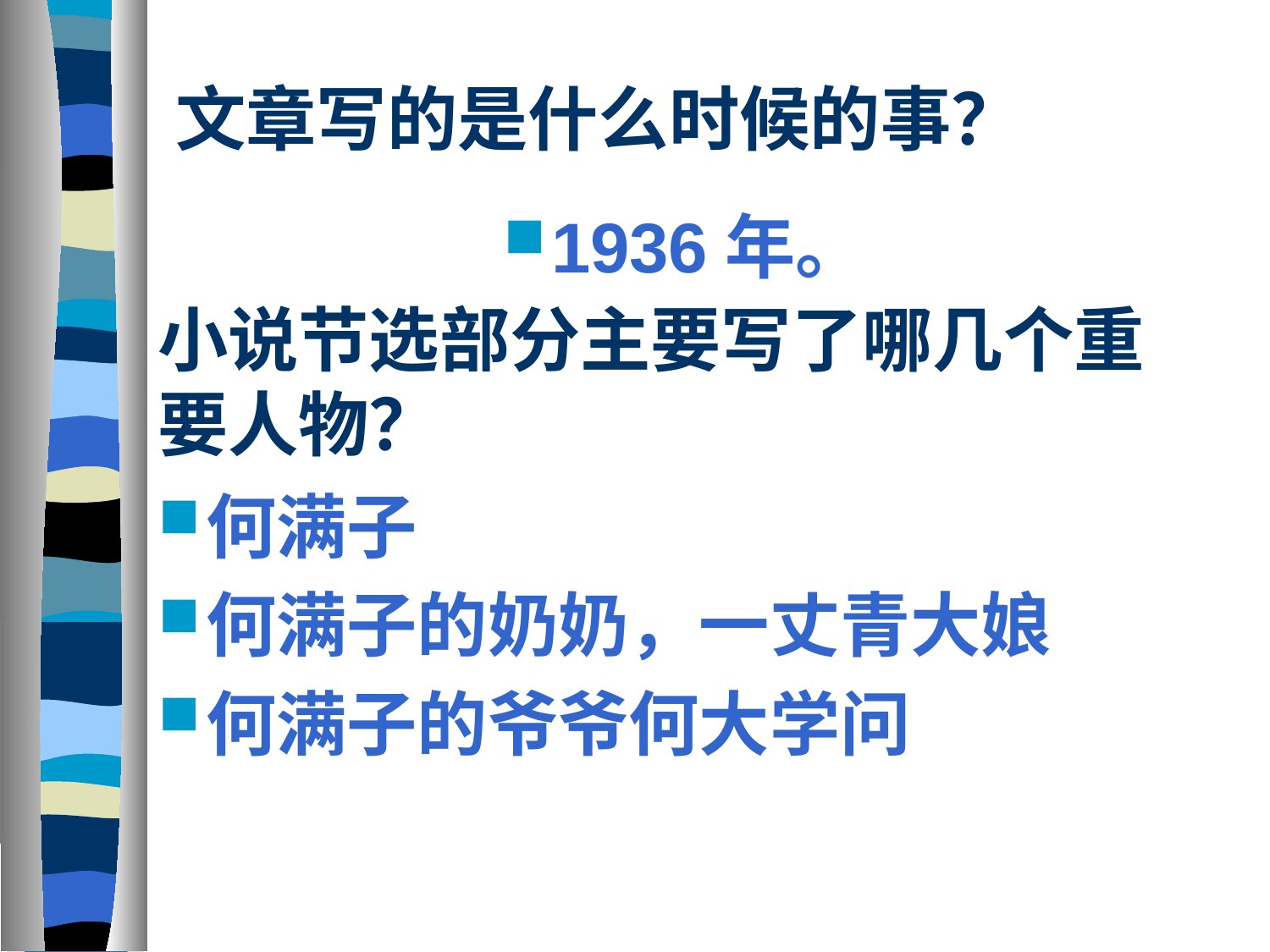

文章写的是什么时候的事？
1936年。
# 小说节选部分主要写了哪几个重要人物？
何满子
何满子的奶奶，一丈青大娘
何满子的爷爷何大学问